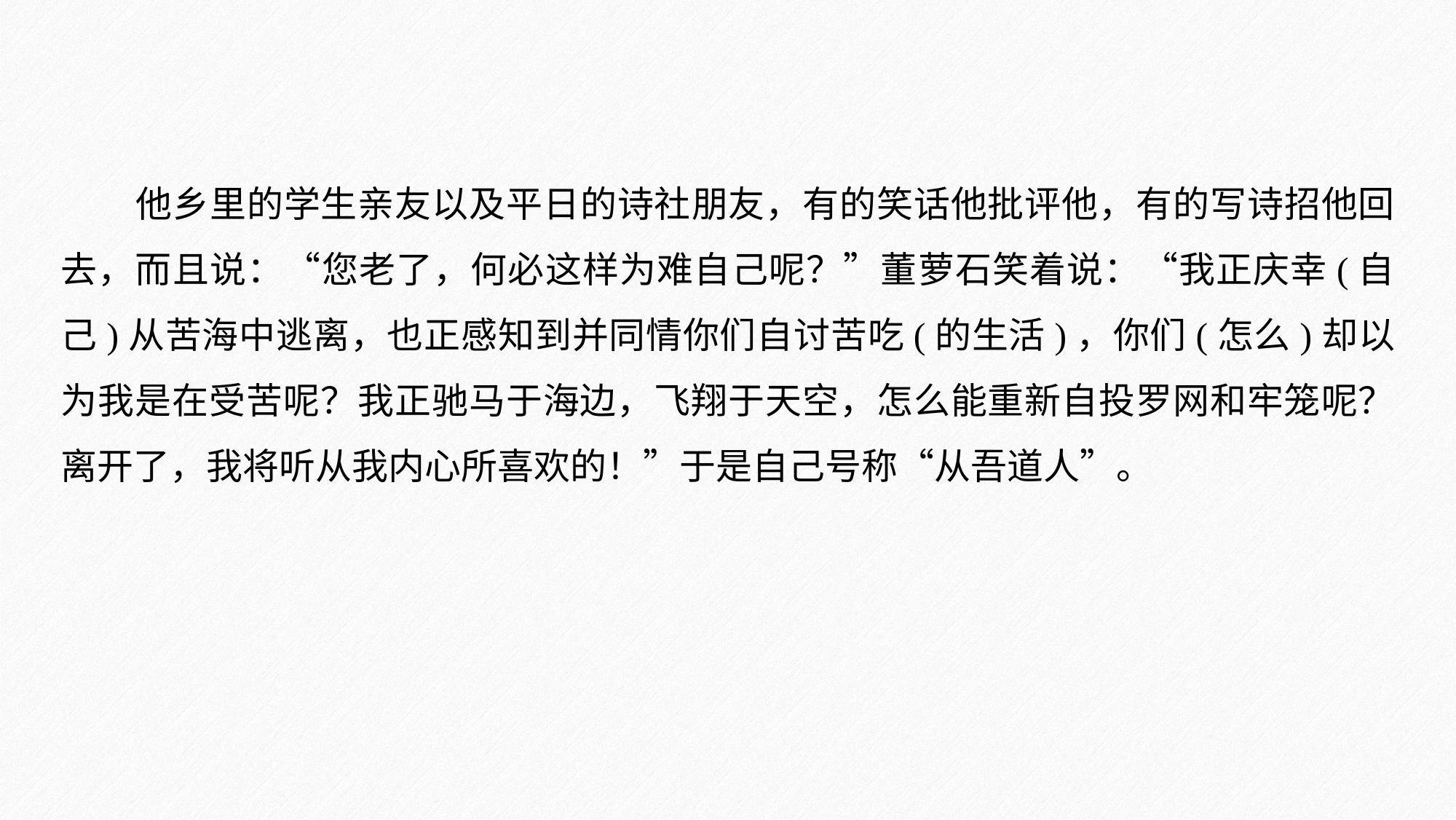

他乡里的学生亲友以及平日的诗社朋友，有的笑话他批评他，有的写诗招他回去，而且说：“您老了，何必这样为难自己呢？”董萝石笑着说：“我正庆幸(自己)从苦海中逃离，也正感知到并同情你们自讨苦吃(的生活)，你们(怎么)却以为我是在受苦呢？我正驰马于海边，飞翔于天空，怎么能重新自投罗网和牢笼呢？离开了，我将听从我内心所喜欢的！”于是自己号称“从吾道人”。